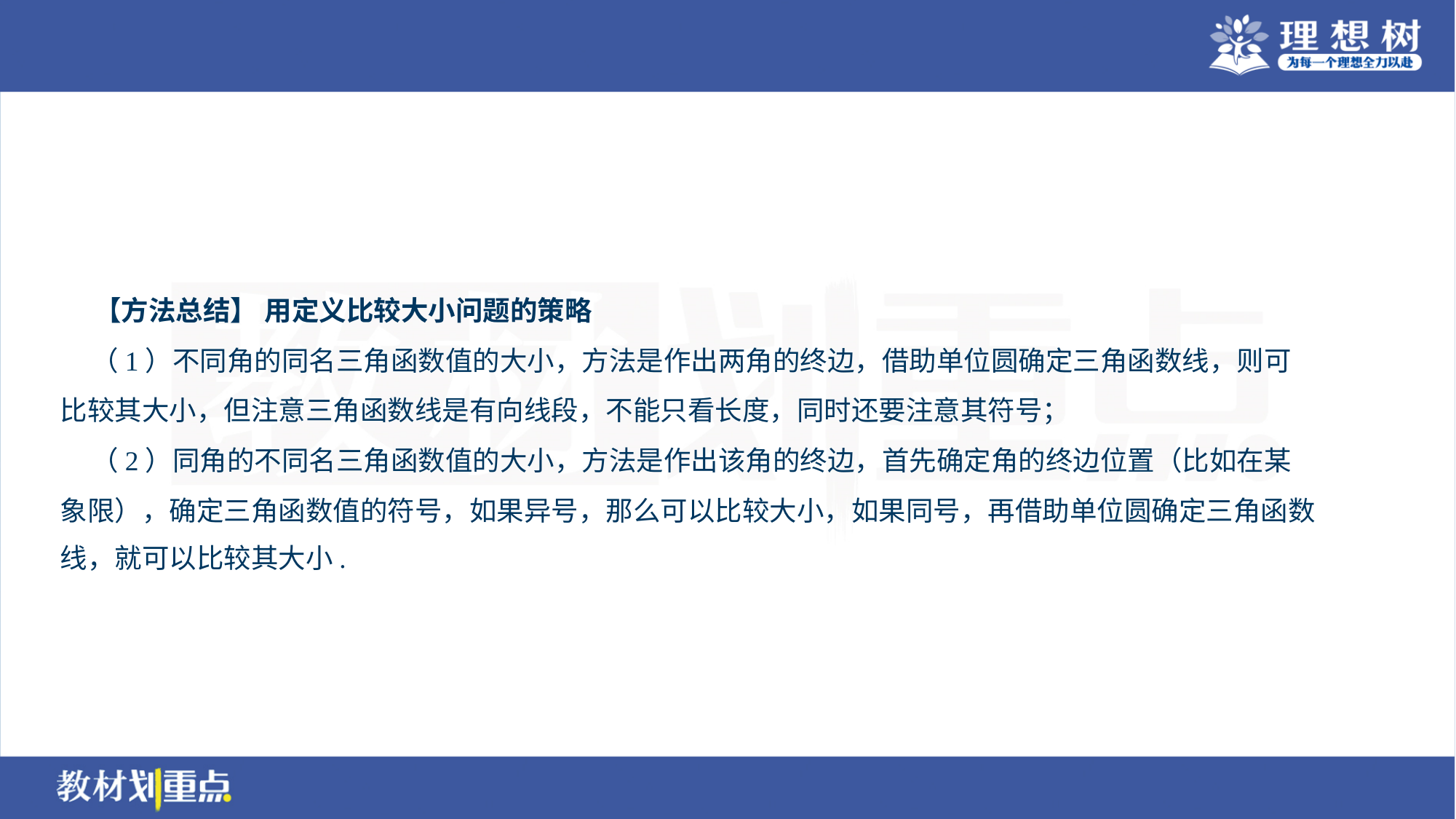

【方法总结】 用定义比较大小问题的策略
    （1）不同角的同名三角函数值的大小，方法是作出两角的终边，借助单位圆确定三角函数线，则可
比较其大小，但注意三角函数线是有向线段，不能只看长度，同时还要注意其符号；
    （2）同角的不同名三角函数值的大小，方法是作出该角的终边，首先确定角的终边位置（比如在某
象限），确定三角函数值的符号，如果异号，那么可以比较大小，如果同号，再借助单位圆确定三角函数
线，就可以比较其大小.